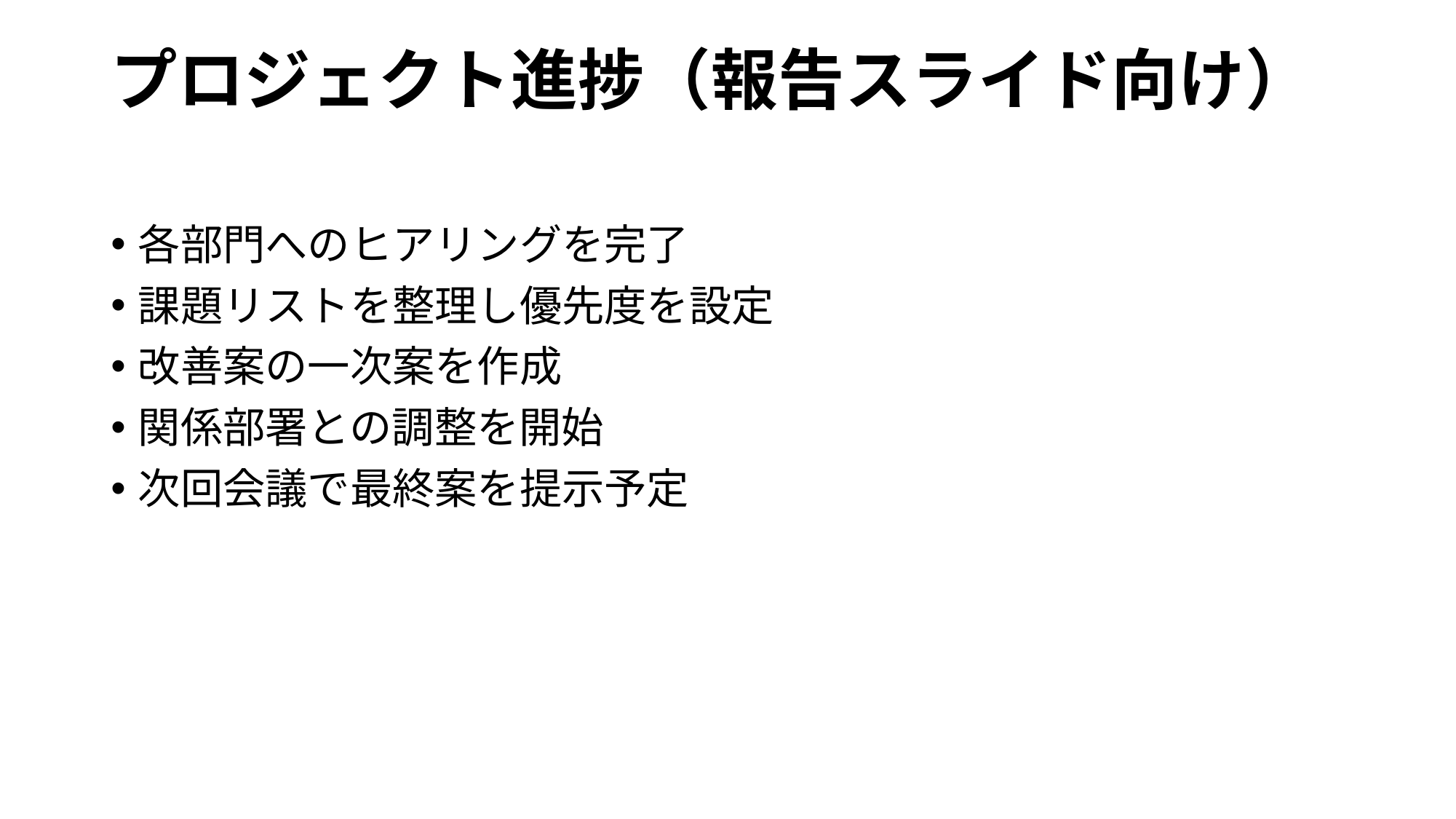

# プロジェクト進捗（報告スライド向け）
各部門へのヒアリングを完了
課題リストを整理し優先度を設定
改善案の一次案を作成
関係部署との調整を開始
次回会議で最終案を提示予定